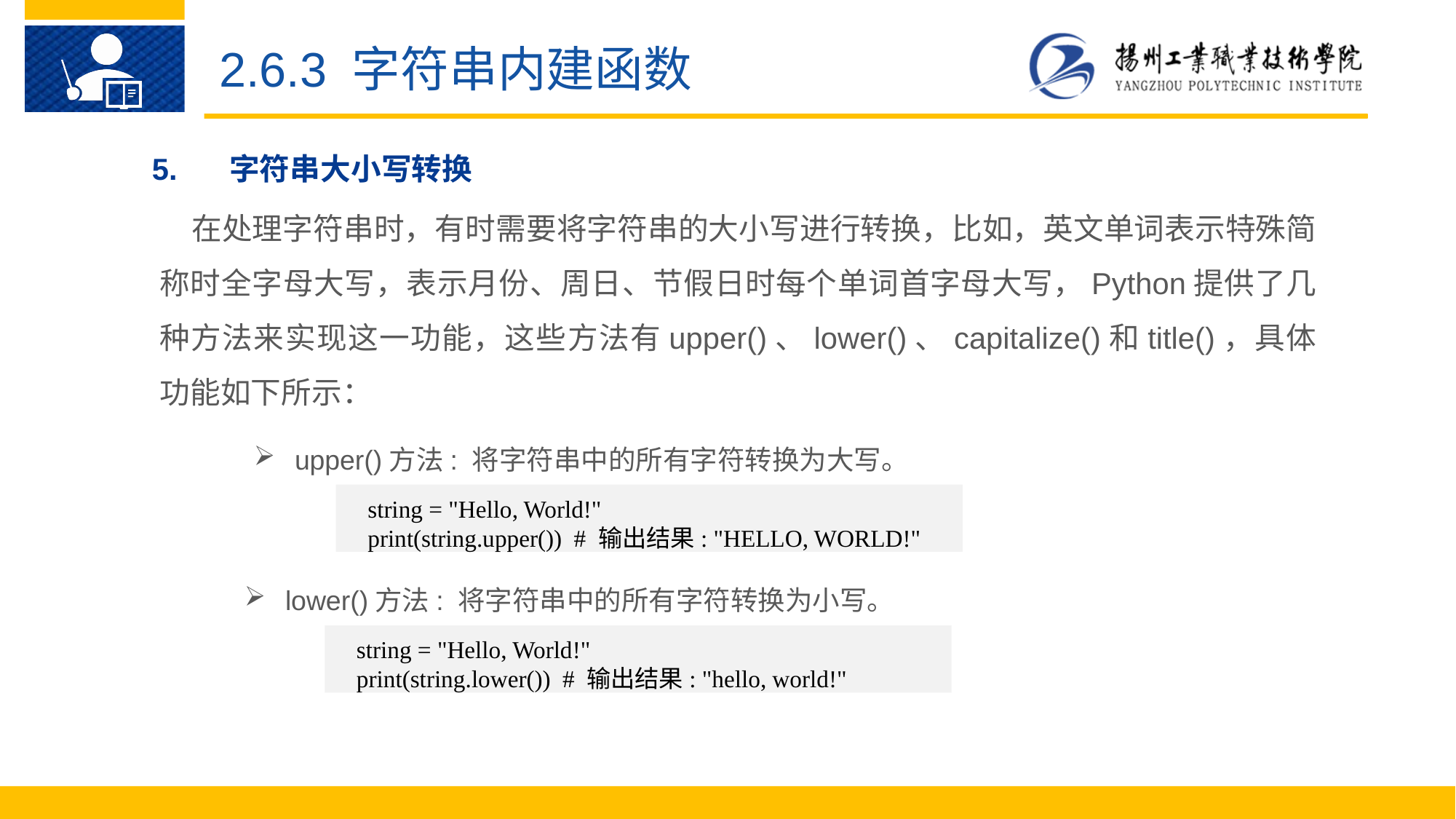

2.6.3 字符串内建函数
5.	字符串大小写转换
在处理字符串时，有时需要将字符串的大小写进行转换，比如，英文单词表示特殊简称时全字母大写，表示月份、周日、节假日时每个单词首字母大写，Python提供了几种方法来实现这一功能，这些方法有upper()、lower()、capitalize()和title()，具体功能如下所示：
upper()方法: 将字符串中的所有字符转换为大写。
string = "Hello, World!"
print(string.upper())  # 输出结果: "HELLO, WORLD!"
lower()方法: 将字符串中的所有字符转换为小写。
string = "Hello, World!"
print(string.lower())  # 输出结果: "hello, world!"